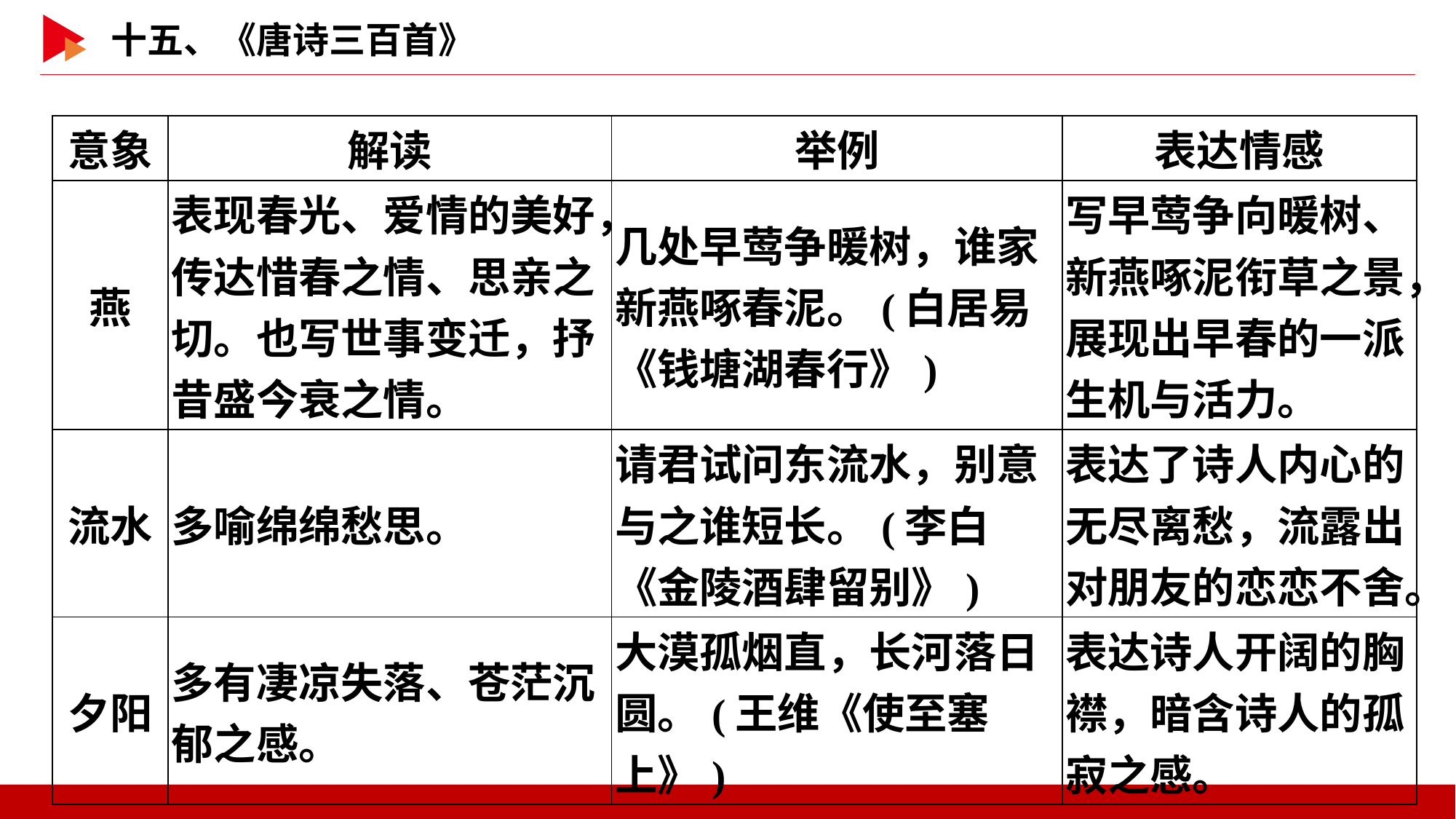

| 意象 | 解读 | 举例 | 表达情感 |
| --- | --- | --- | --- |
| 燕 | 表现春光、爱情的美好，传达惜春之情、思亲之切。也写世事变迁，抒昔盛今衰之情。 | 几处早莺争暖树，谁家新燕啄春泥。(白居易《钱塘湖春行》) | 写早莺争向暖树、新燕啄泥衔草之景，展现出早春的一派生机与活力。 |
| 流水 | 多喻绵绵愁思。 | 请君试问东流水，别意与之谁短长。(李白《金陵酒肆留别》) | 表达了诗人内心的无尽离愁，流露出对朋友的恋恋不舍。 |
| 夕阳 | 多有凄凉失落、苍茫沉郁之感。 | 大漠孤烟直，长河落日圆。(王维《使至塞上》) | 表达诗人开阔的胸襟，暗含诗人的孤寂之感。 |